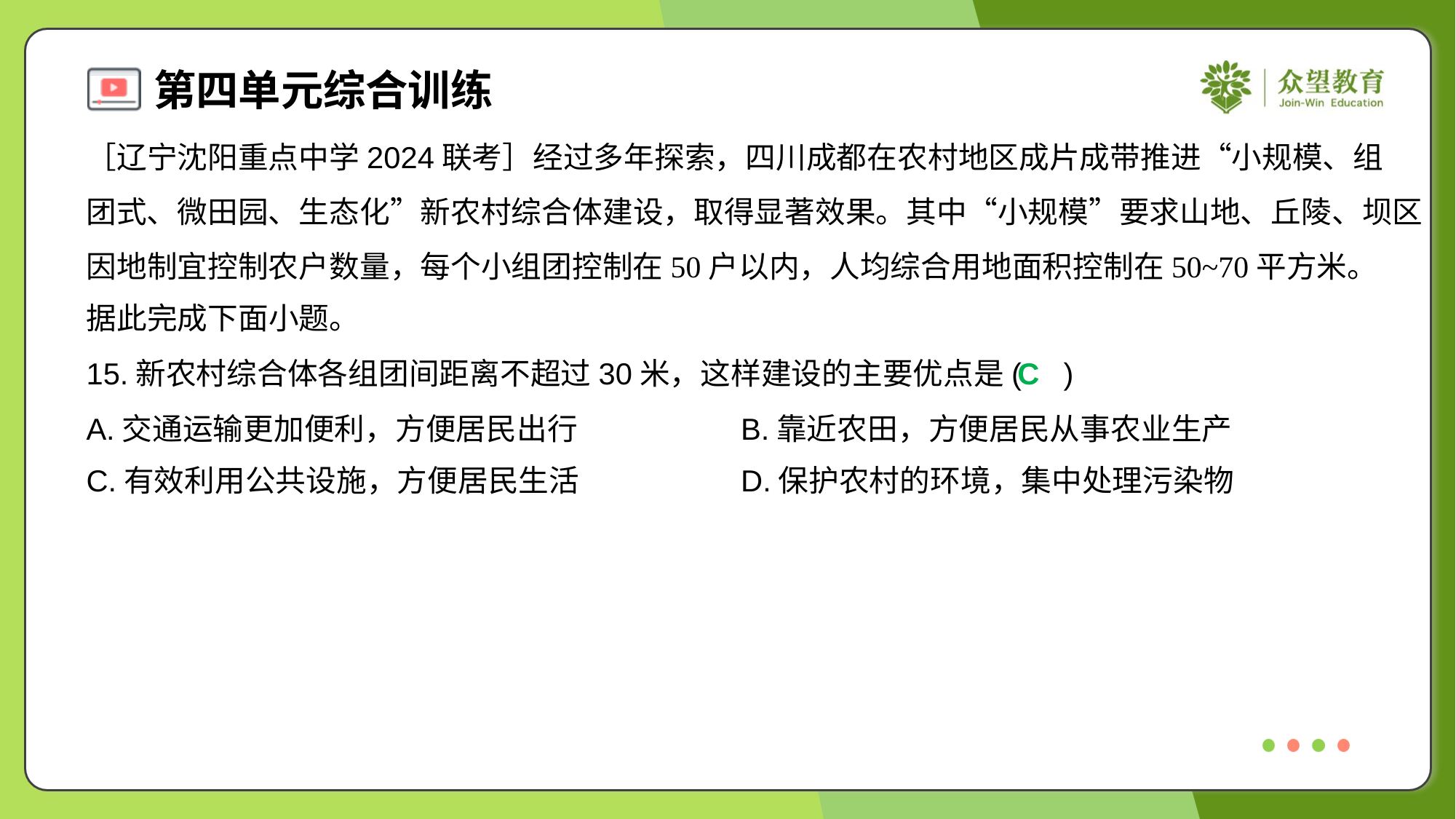

［辽宁沈阳重点中学2024联考］经过多年探索，四川成都在农村地区成片成带推进“小规模、组
团式、微田园、生态化”新农村综合体建设，取得显著效果。其中“小规模”要求山地、丘陵、坝区
因地制宜控制农户数量，每个小组团控制在50户以内，人均综合用地面积控制在50~70平方米。
据此完成下面小题。
15.新农村综合体各组团间距离不超过30米，这样建设的主要优点是(     )
C
A.交通运输更加便利，方便居民出行	B.靠近农田，方便居民从事农业生产
C.有效利用公共设施，方便居民生活	D.保护农村的环境，集中处理污染物